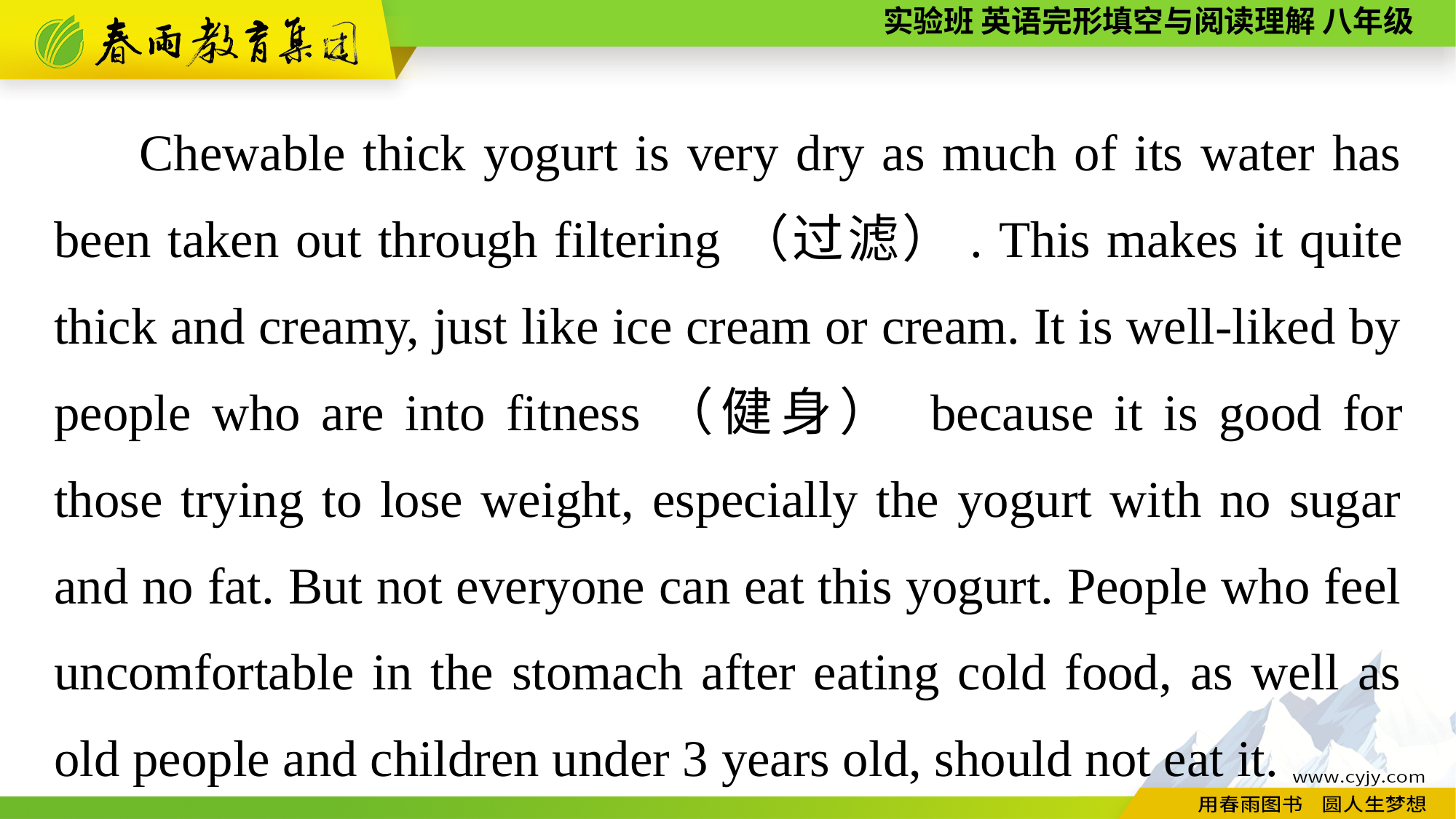

Chewable thick yogurt is very dry as much of its water has been taken out through filtering（过滤）. This makes it quite thick and creamy, just like ice cream or cream. It is well-liked by people who are into fitness（健身） because it is good for those trying to lose weight, especially the yogurt with no sugar and no fat. But not everyone can eat this yogurt. People who feel uncomfortable in the stomach after eating cold food, as well as old people and children under 3 years old, should not eat it.